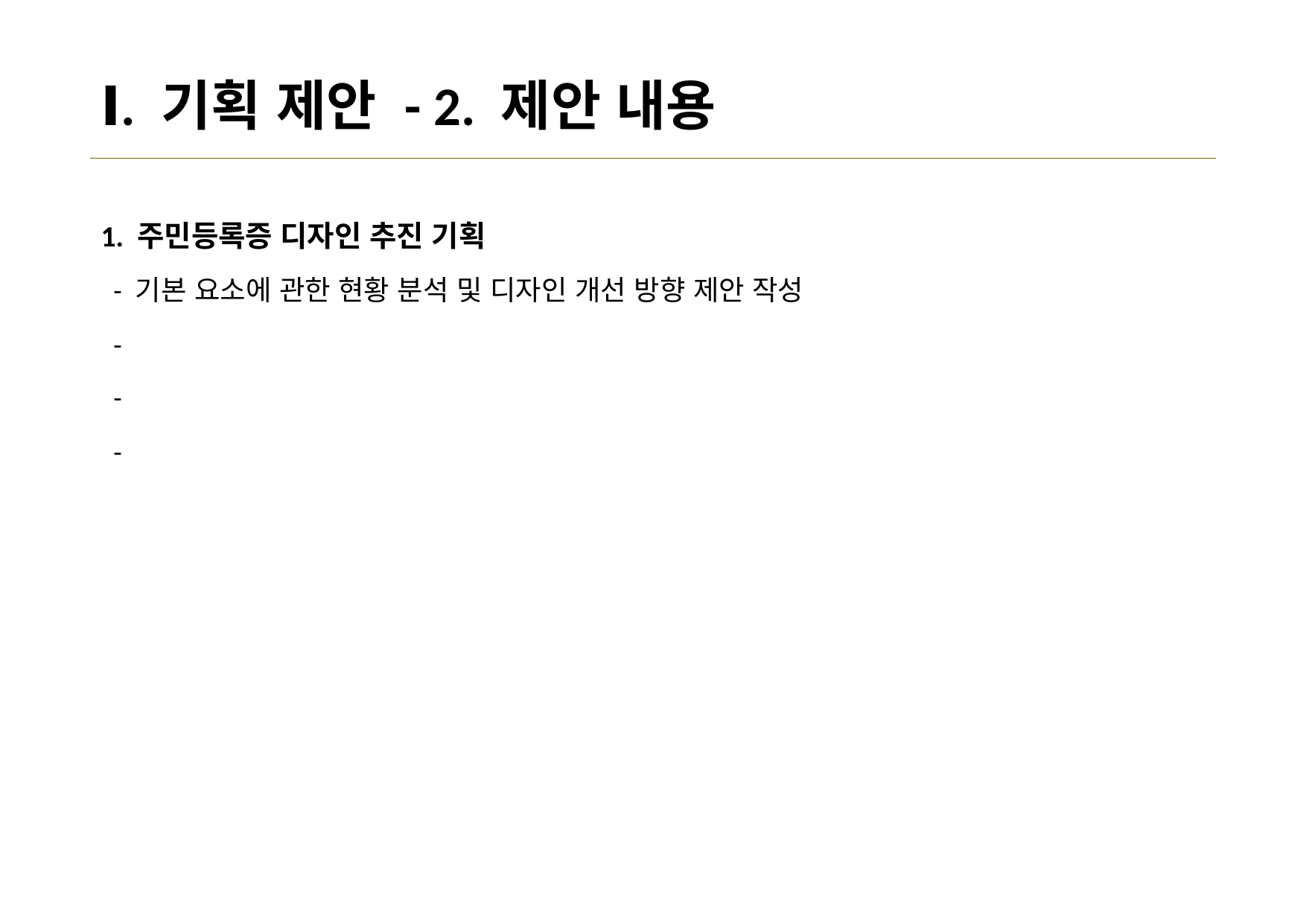

# Ⅰ. 기획 제안 - 2. 제안 내용
1. 주민등록증 디자인 추진 기획
  - 기본 요소에 관한 현황 분석 및 디자인 개선 방향 제안 작성
  -
  -
  -